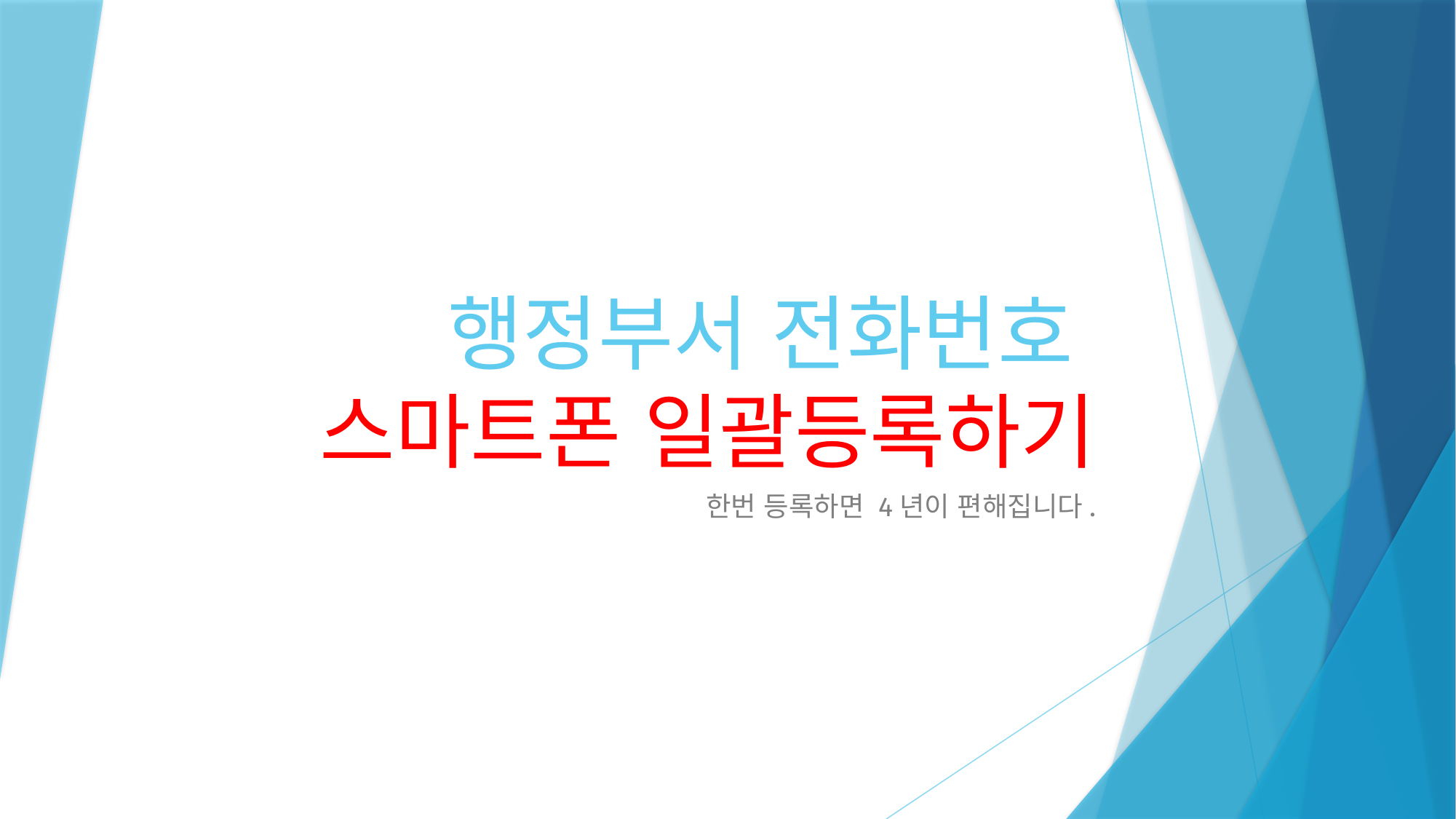

# 행정부서 전화번호 스마트폰 일괄등록하기
한번 등록하면 4년이 편해집니다.